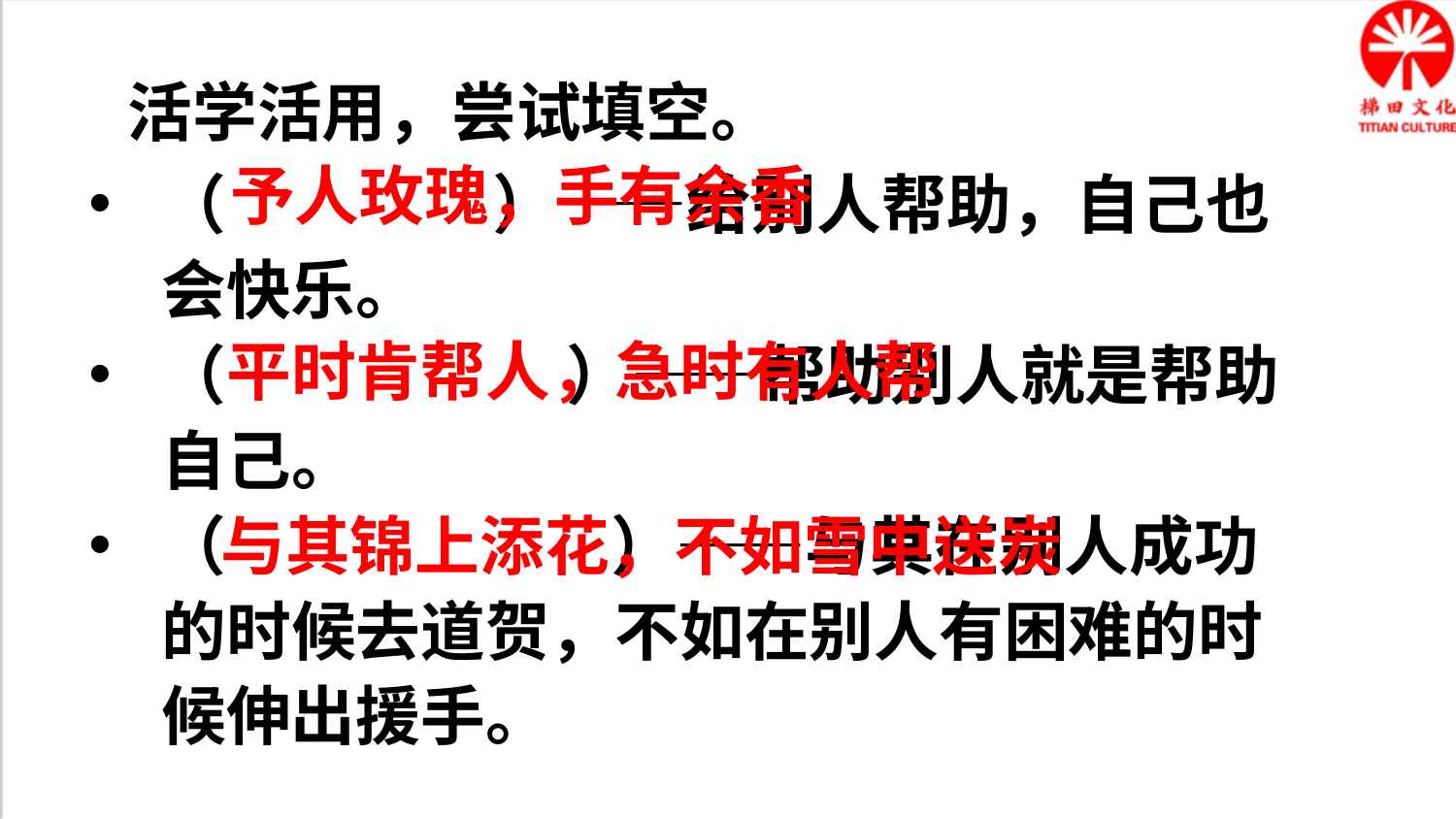

活学活用，尝试填空。
予人玫瑰，手有余香
（                  ）——给别人帮助，自己也会快乐。
（                       ）——帮助别人就是帮助自己。
（                          ）——与其在别人成功的时候去道贺，不如在别人有困难的时候伸出援手。
平时肯帮人，急时有人帮
与其锦上添花，不如雪中送炭